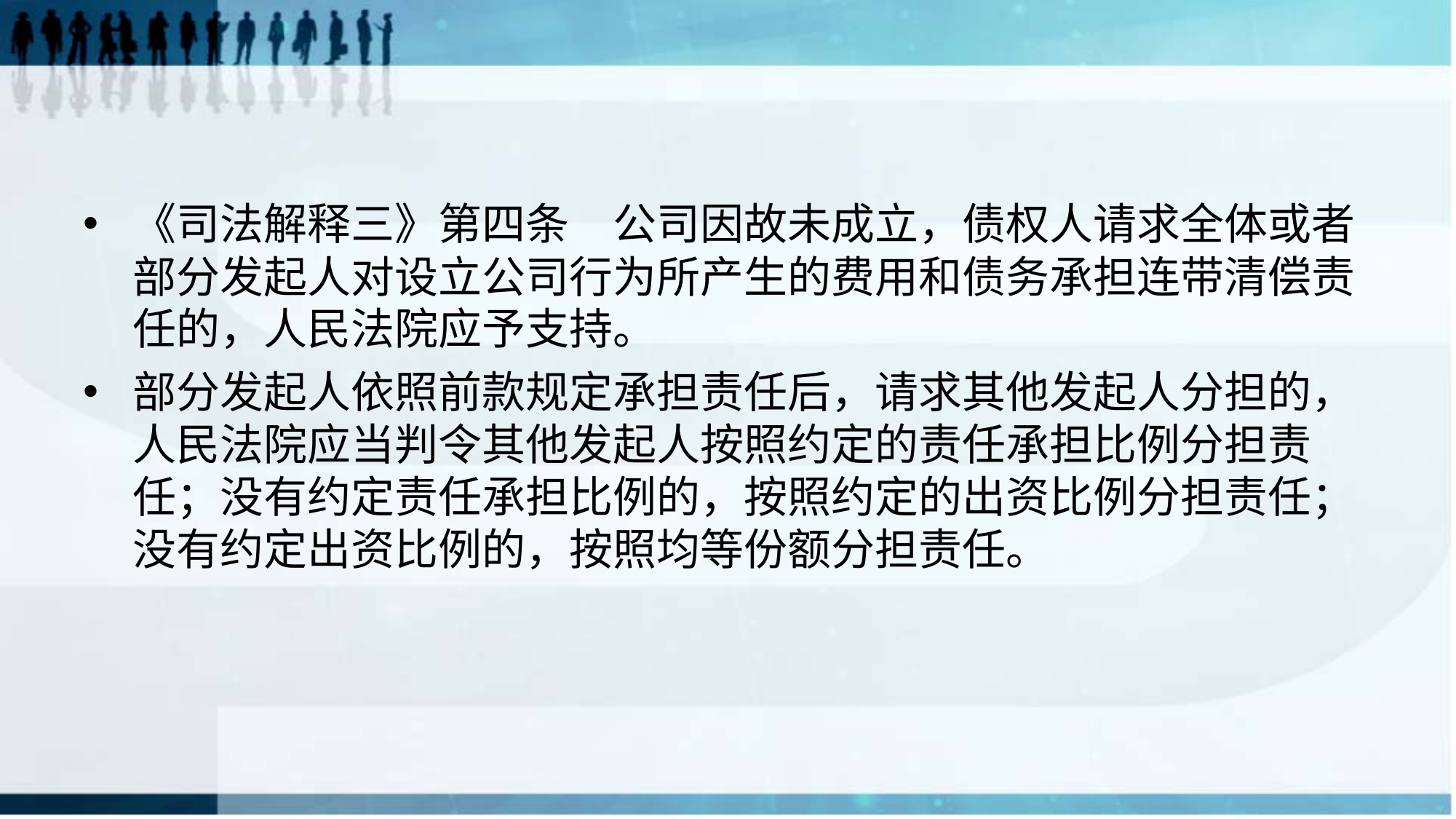

#
《司法解释三》第四条　公司因故未成立，债权人请求全体或者部分发起人对设立公司行为所产生的费用和债务承担连带清偿责任的，人民法院应予支持。
部分发起人依照前款规定承担责任后，请求其他发起人分担的，人民法院应当判令其他发起人按照约定的责任承担比例分担责任；没有约定责任承担比例的，按照约定的出资比例分担责任；没有约定出资比例的，按照均等份额分担责任。